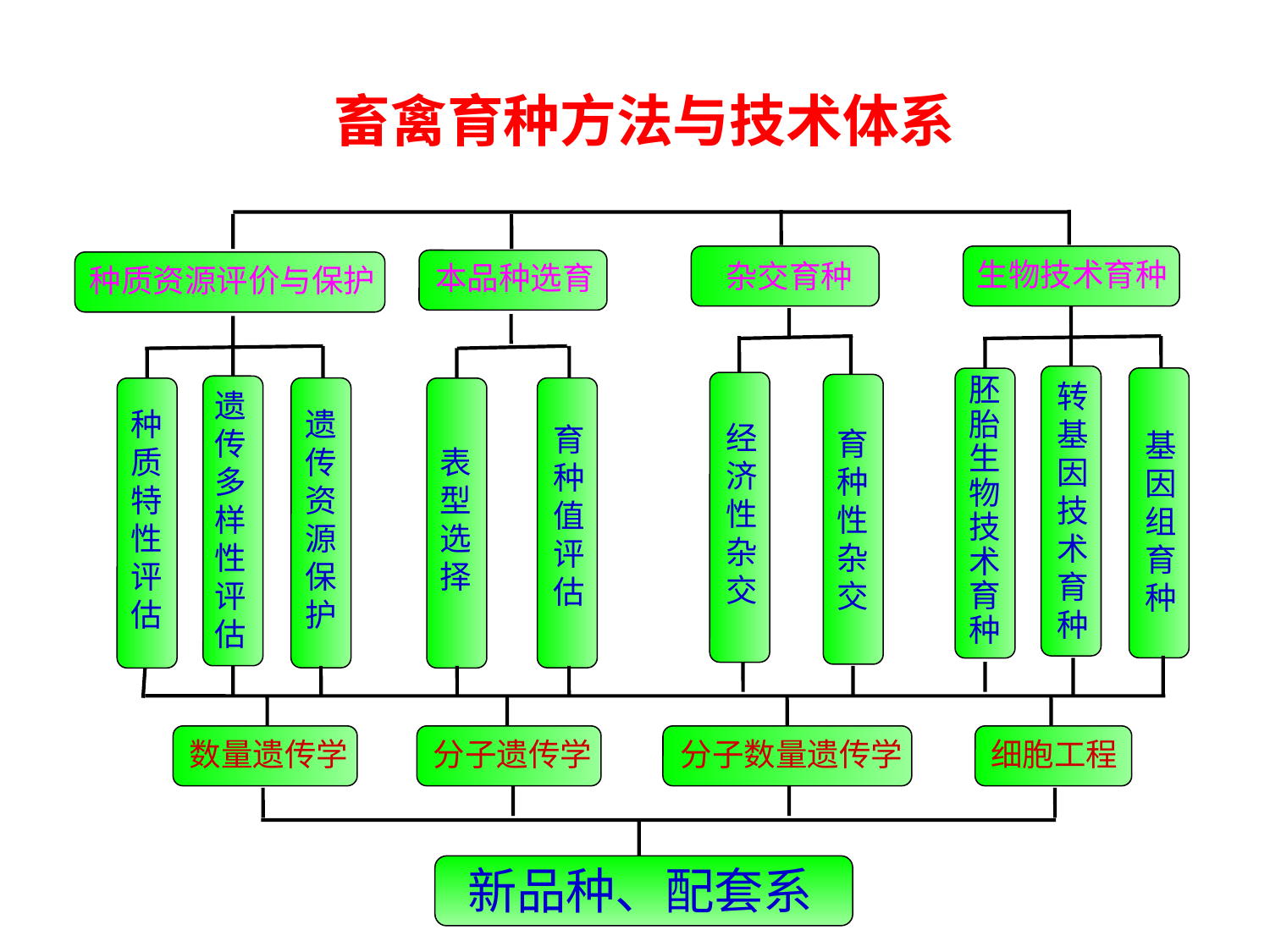

畜禽育种方法与技术体系

杂交育种

生物技术育种

本品种选育

种质资源评价与保护

胚胎生物技术育种
转基因技术育种

遗传多样性评估
遗传资源保护
种质特性评估
经济性杂交
育种值评估
育种性
杂交
基因组育种
表型选择

数量遗传学

分子遗传学

分子数量遗传学

细胞工程

新品种、配套系